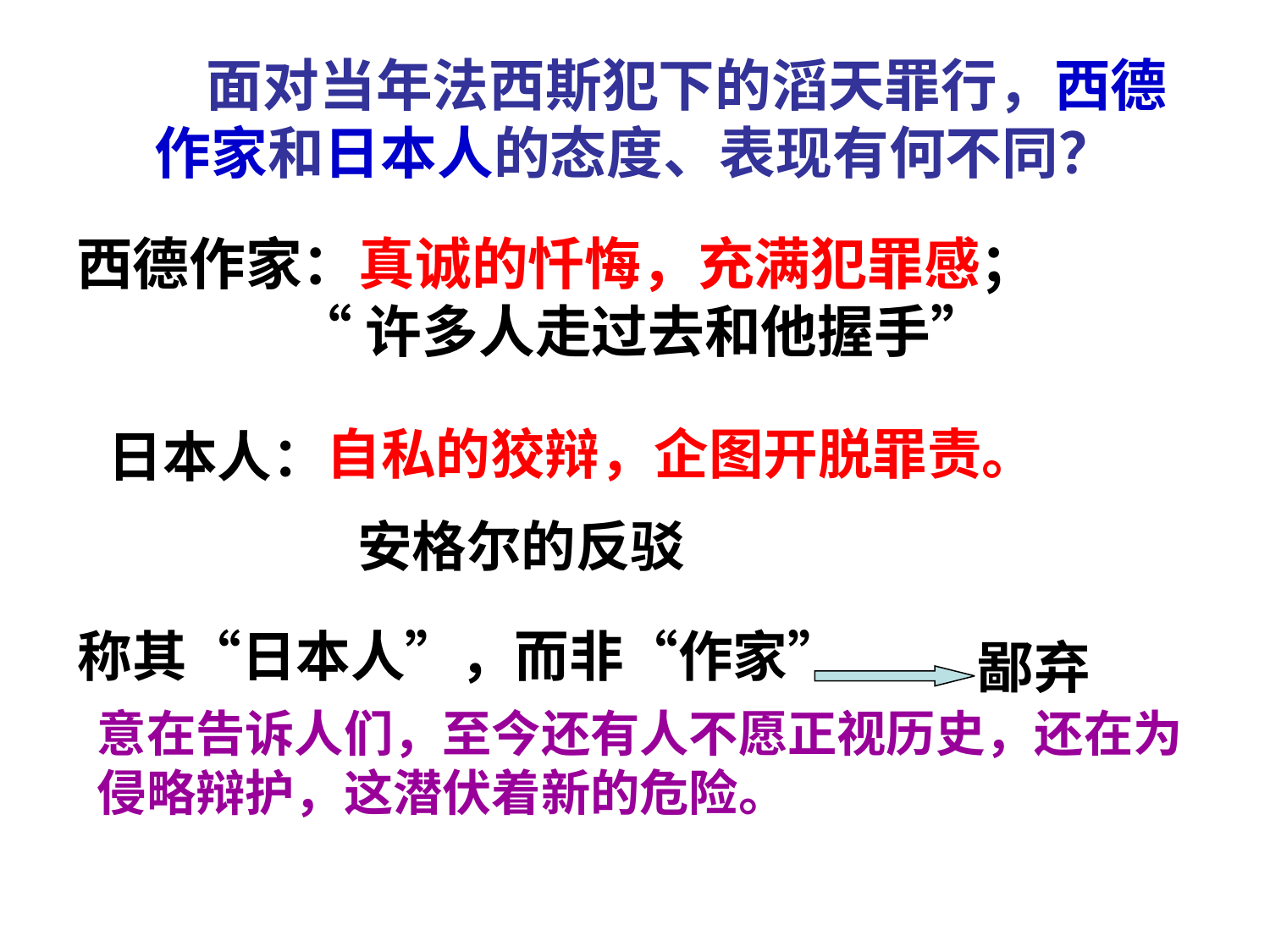

# 面对当年法西斯犯下的滔天罪行，西德作家和日本人的态度、表现有何不同？
西德作家：真诚的忏悔，充满犯罪感；
                 “许多人走过去和他握手”

自私的狡辩，企图开脱罪责。

日本人：
安格尔的反驳

称其“日本人”，而非“作家”

鄙弃

意在告诉人们，至今还有人不愿正视历史，还在为侵略辩护，这潜伏着新的危险。